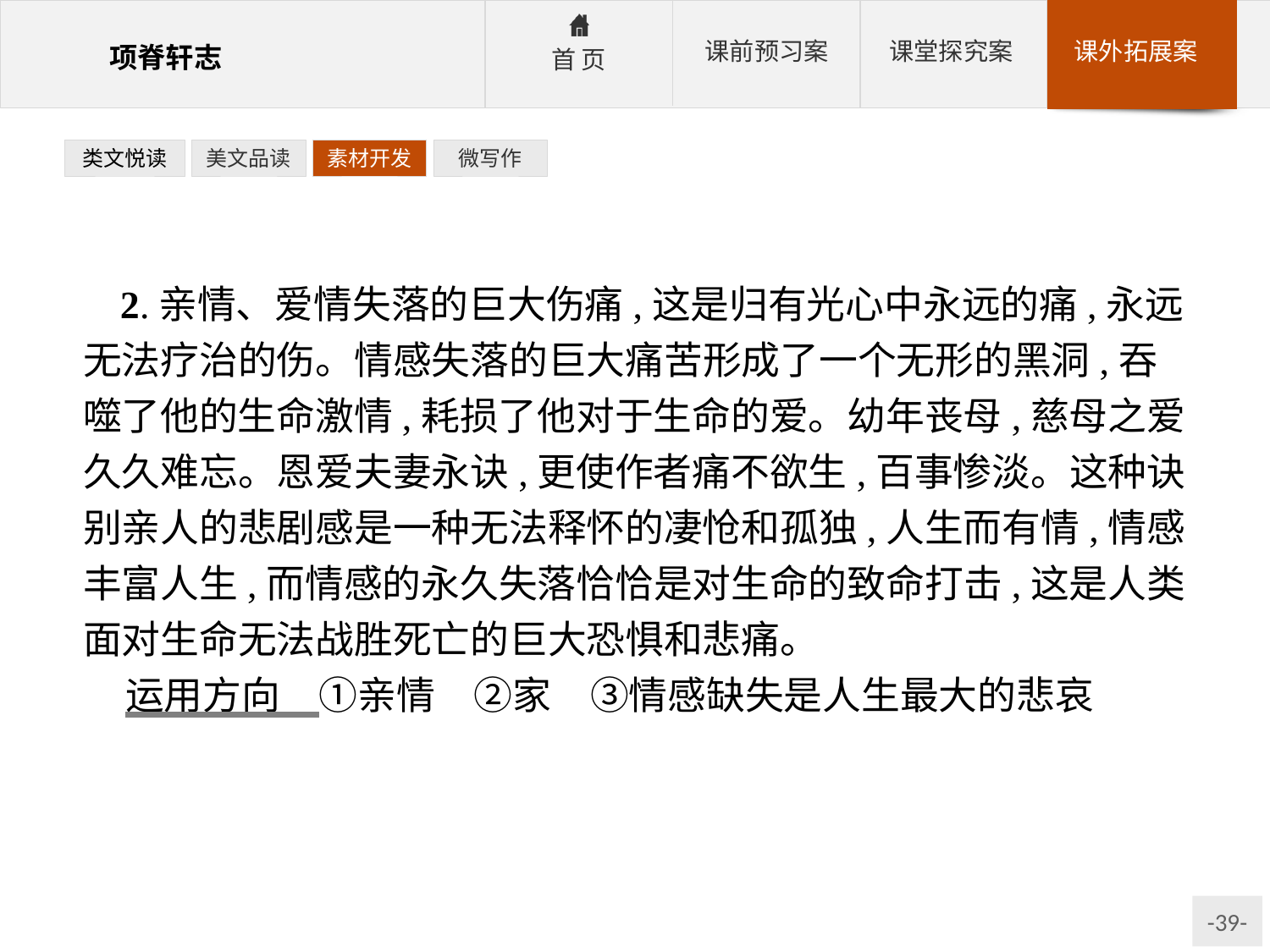

类文悦读
美文品读
素材开发
微写作
2.亲情、爱情失落的巨大伤痛,这是归有光心中永远的痛,永远无法疗治的伤。情感失落的巨大痛苦形成了一个无形的黑洞,吞噬了他的生命激情,耗损了他对于生命的爱。幼年丧母,慈母之爱久久难忘。恩爱夫妻永诀,更使作者痛不欲生,百事惨淡。这种诀别亲人的悲剧感是一种无法释怀的凄怆和孤独,人生而有情,情感丰富人生,而情感的永久失落恰恰是对生命的致命打击,这是人类面对生命无法战胜死亡的巨大恐惧和悲痛。
运用方向　①亲情　②家　③情感缺失是人生最大的悲哀